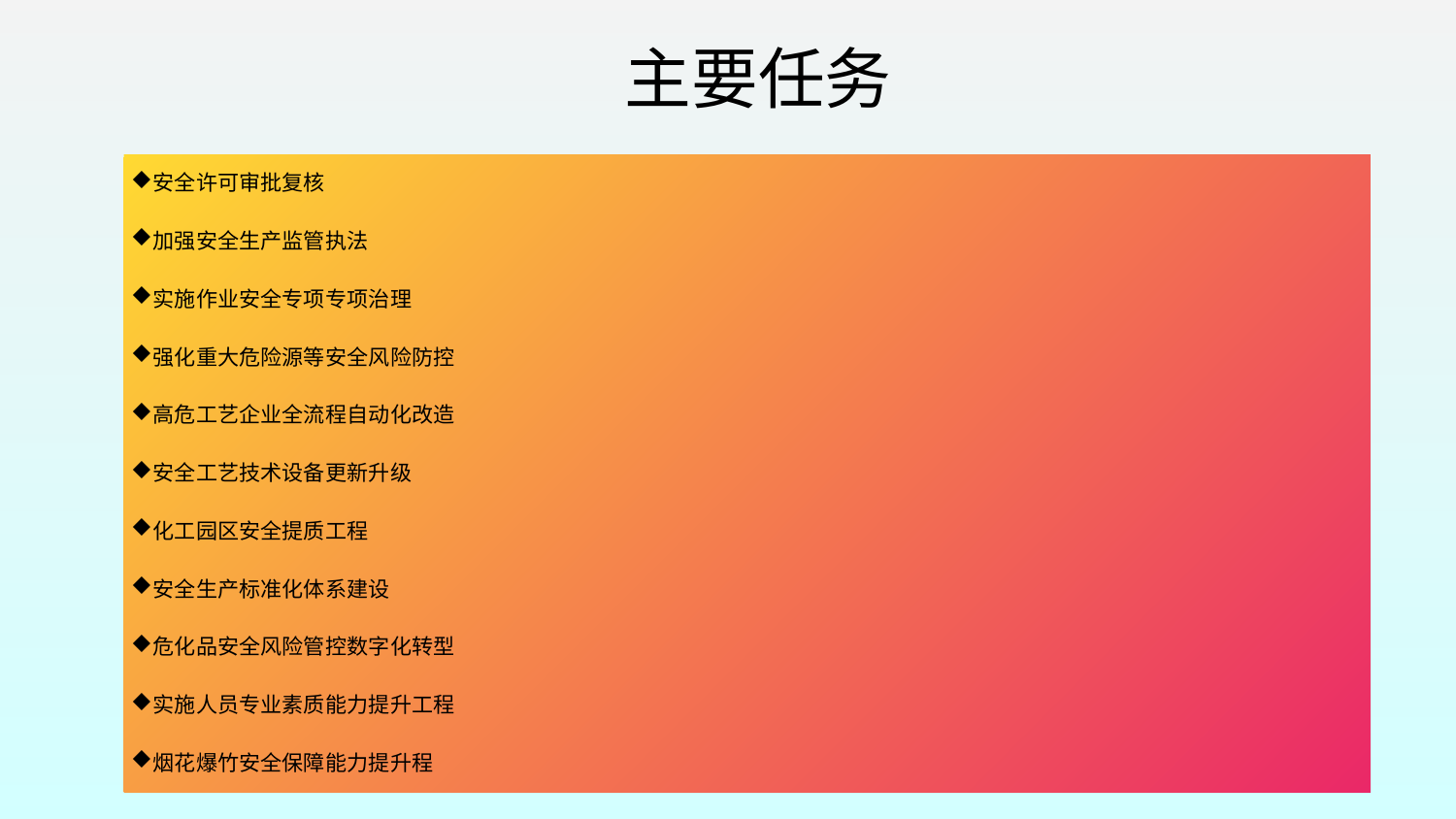

# 主要任务
安全许可审批复核

加强安全生产监管执法

实施作业安全专项专项治理

强化重大危险源等安全风险防控

高危工艺企业全流程自动化改造

安全工艺技术设备更新升级

化工园区安全提质工程

安全生产标准化体系建设

危化品安全风险管控数字化转型

实施人员专业素质能力提升工程

烟花爆竹安全保障能力提升程